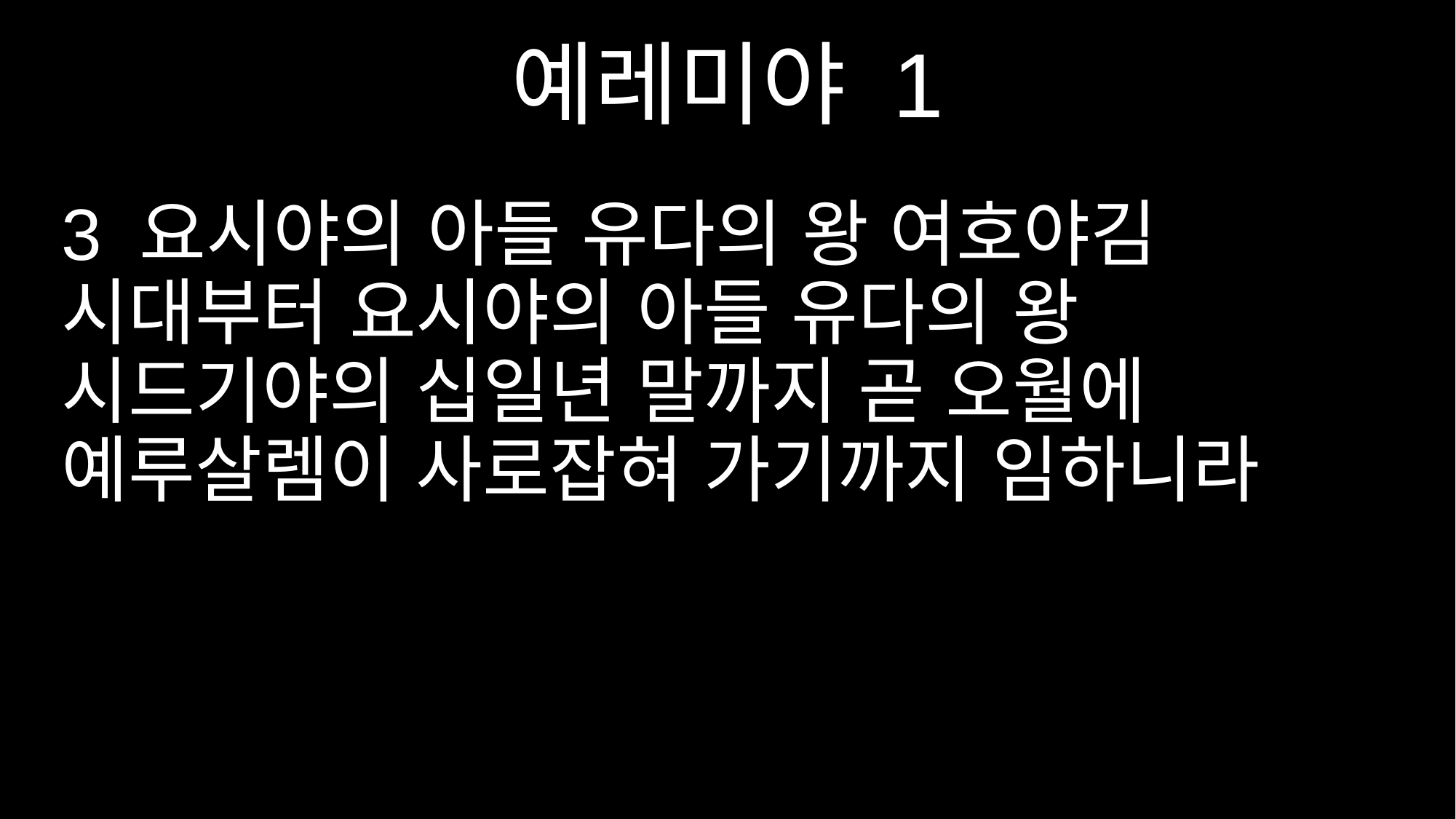

예레미야 1
3 요시야의 아들 유다의 왕 여호야김 시대부터 요시야의 아들 유다의 왕 시드기야의 십일년 말까지 곧 오월에 예루살렘이 사로잡혀 가기까지 임하니라